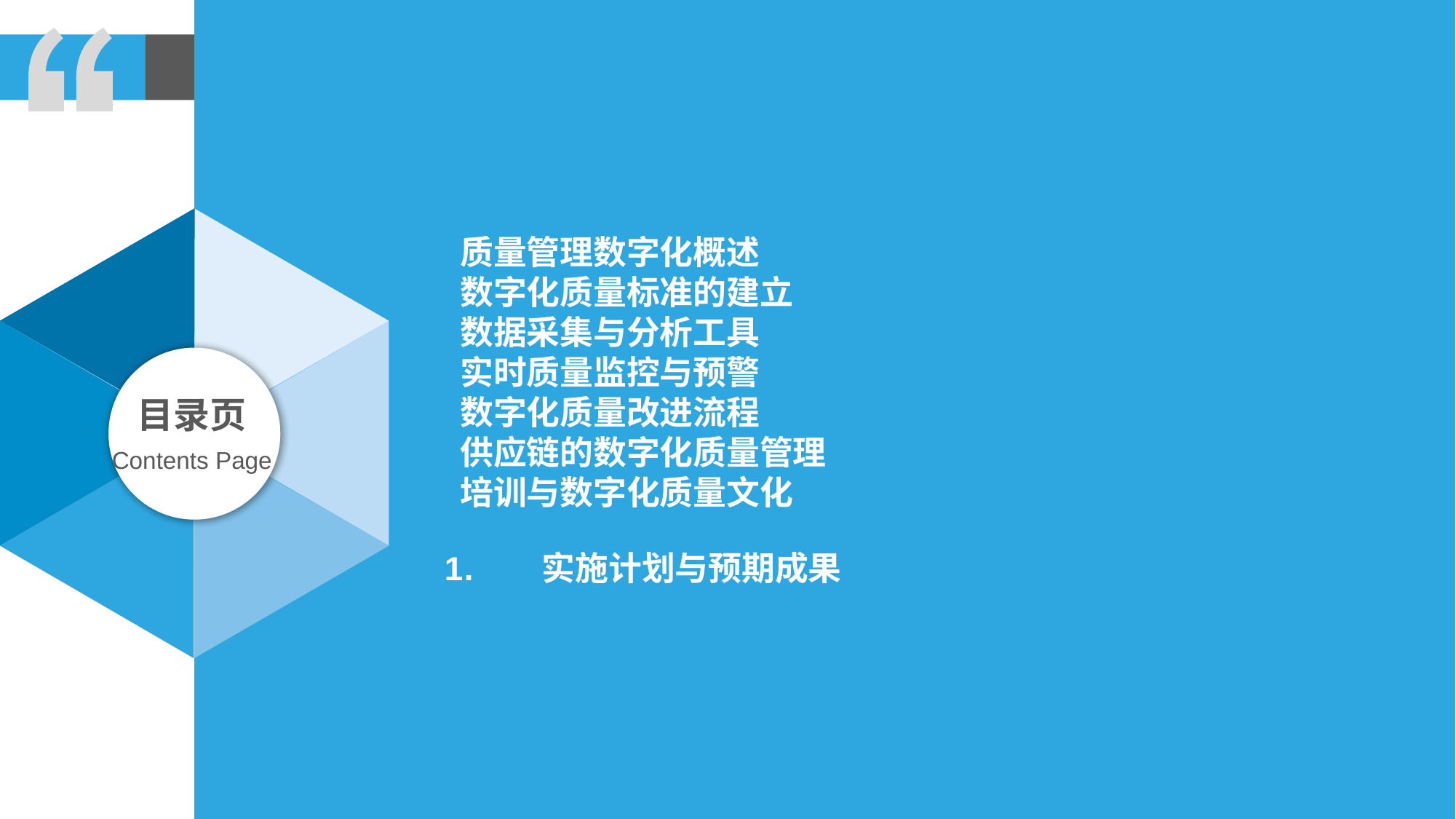

目录页
Contents Page
 质量管理数字化概述
 数字化质量标准的建立
 数据采集与分析工具
 实时质量监控与预警
 数字化质量改进流程
 供应链的数字化质量管理
 培训与数字化质量文化
 实施计划与预期成果